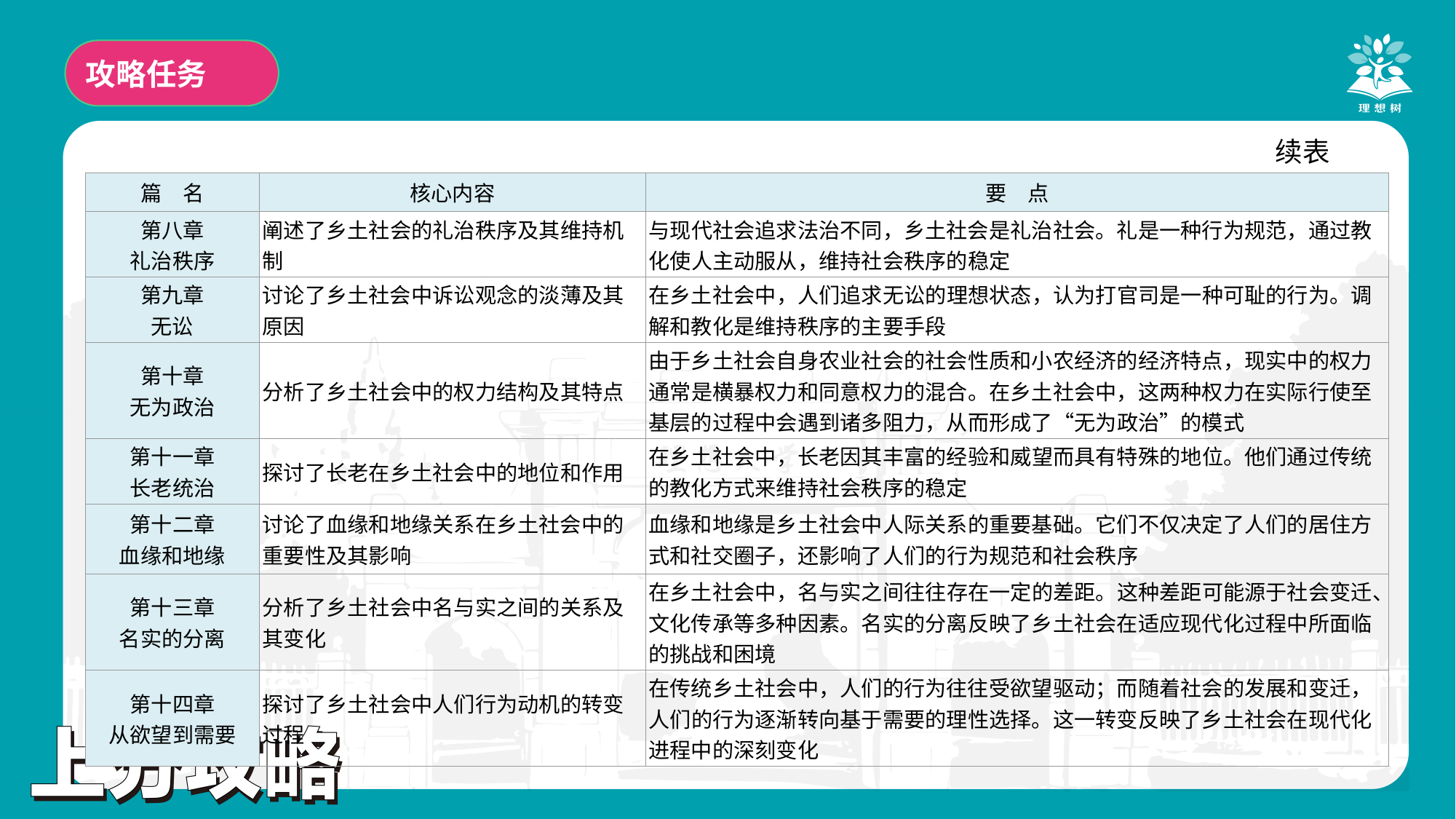

攻略任务
续表
| 篇　名 | 核心内容 | 要　点 |
| --- | --- | --- |
| 第八章 礼治秩序 | 阐述了乡土社会的礼治秩序及其维持机制 | 与现代社会追求法治不同，乡土社会是礼治社会。礼是一种行为规范，通过教化使人主动服从，维持社会秩序的稳定 |
| 第九章 无讼 | 讨论了乡土社会中诉讼观念的淡薄及其原因 | 在乡土社会中，人们追求无讼的理想状态，认为打官司是一种可耻的行为。调解和教化是维持秩序的主要手段 |
| 第十章 无为政治 | 分析了乡土社会中的权力结构及其特点 | 由于乡土社会自身农业社会的社会性质和小农经济的经济特点，现实中的权力通常是横暴权力和同意权力的混合。在乡土社会中，这两种权力在实际行使至基层的过程中会遇到诸多阻力，从而形成了“无为政治”的模式 |
| 第十一章 长老统治 | 探讨了长老在乡土社会中的地位和作用 | 在乡土社会中，长老因其丰富的经验和威望而具有特殊的地位。他们通过传统的教化方式来维持社会秩序的稳定 |
| 第十二章 血缘和地缘 | 讨论了血缘和地缘关系在乡土社会中的重要性及其影响 | 血缘和地缘是乡土社会中人际关系的重要基础。它们不仅决定了人们的居住方式和社交圈子，还影响了人们的行为规范和社会秩序 |
| 第十三章 名实的分离 | 分析了乡土社会中名与实之间的关系及其变化 | 在乡土社会中，名与实之间往往存在一定的差距。这种差距可能源于社会变迁、文化传承等多种因素。名实的分离反映了乡土社会在适应现代化过程中所面临的挑战和困境 |
| 第十四章 从欲望到需要 | 探讨了乡土社会中人们行为动机的转变过程 | 在传统乡土社会中，人们的行为往往受欲望驱动；而随着社会的发展和变迁，人们的行为逐渐转向基于需要的理性选择。这一转变反映了乡土社会在现代化进程中的深刻变化 |